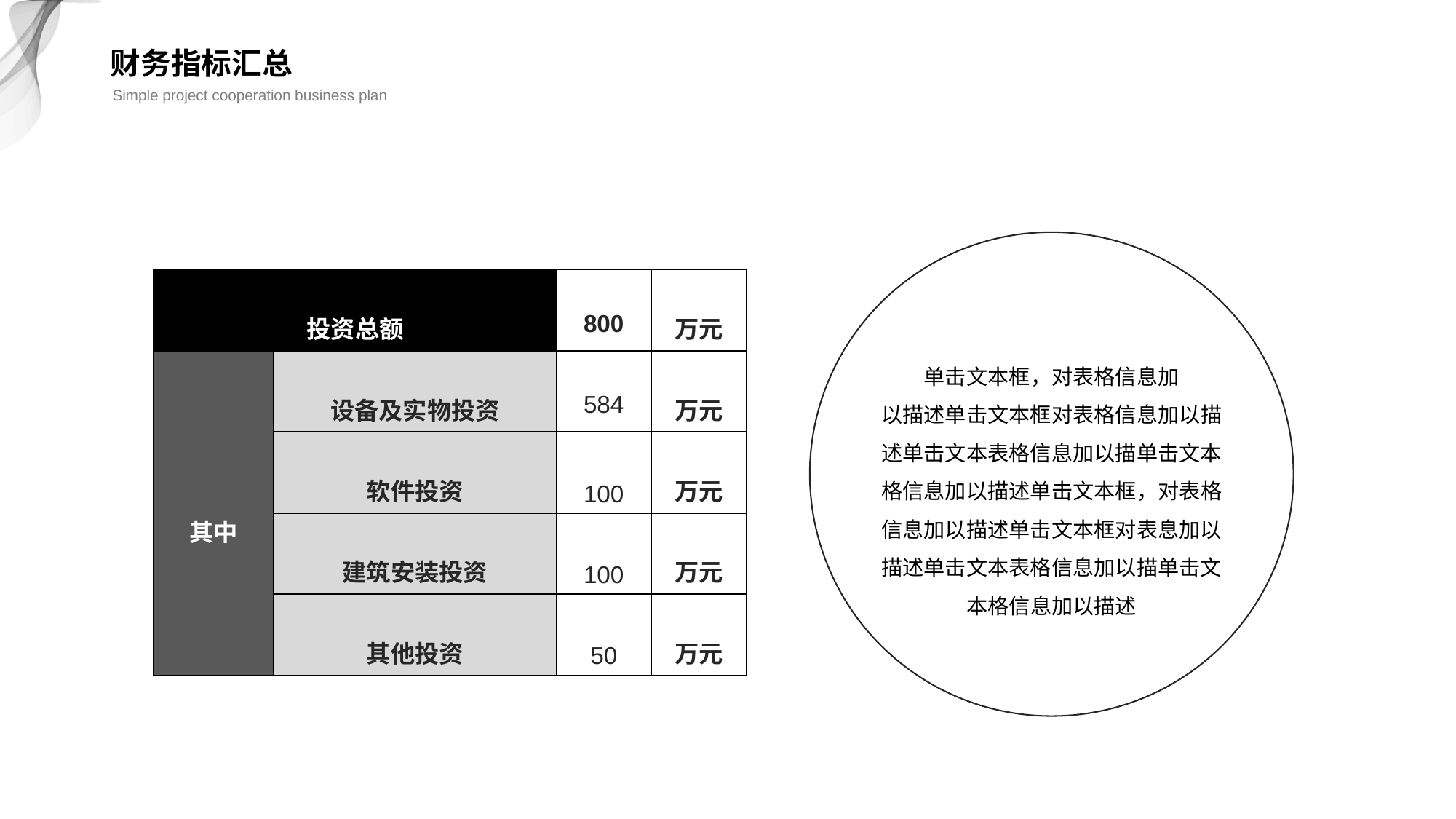

财务指标汇总
Simple project cooperation business plan

| 投资总额 |  | 800 | 万元 |
| --- | --- | --- | --- |
| 其中 | 设备及实物投资 | 584 | 万元 |
|  | 软件投资 | 100 | 万元 |
|  | 建筑安装投资 | 100 | 万元 |
|  | 其他投资 | 50 | 万元 |
单击文本框，对表格信息加
以描述单击文本框对表格信息加以描述单击文本表格信息加以描单击文本格信息加以描述单击文本框，对表格信息加以描述单击文本框对表息加以描述单击文本表格信息加以描单击文本格信息加以描述